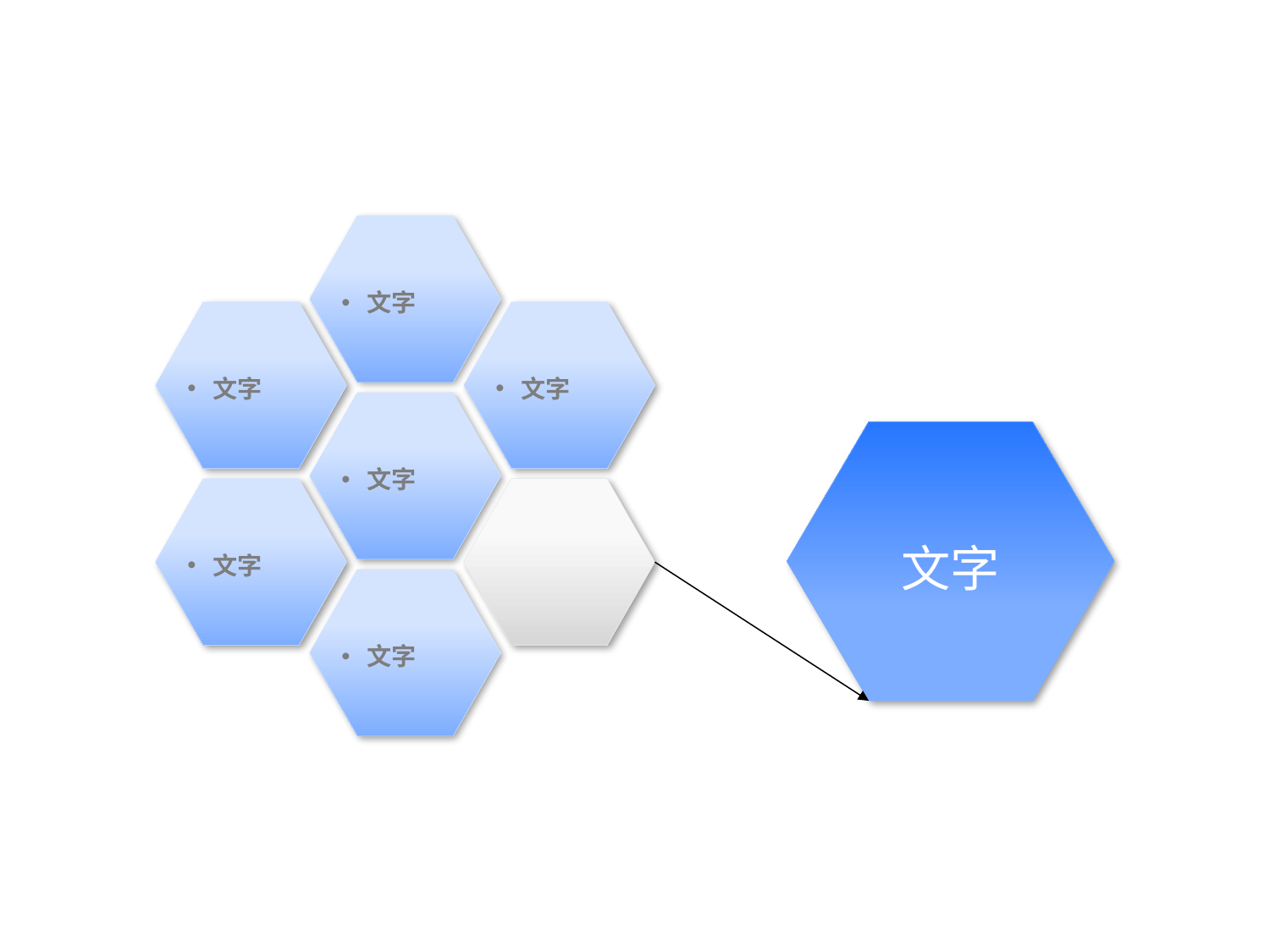

文字
文字
文字
文字
文字
文字

文字